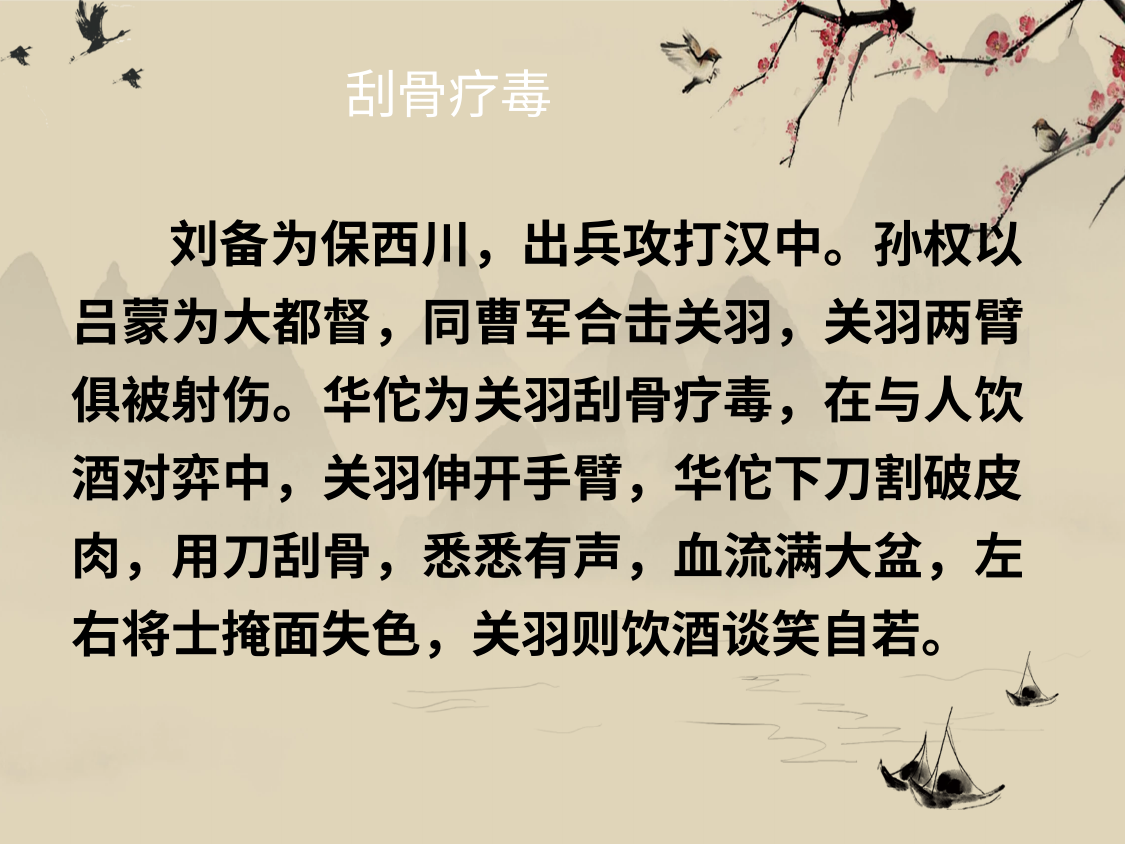

# 刮骨疗毒
刘备为保西川，出兵攻打汉中。孙权以 吕蒙为大都督，同曹军合击关羽，关羽两臂 俱被射伤。华佗为关羽刮骨疗毒，在与人饮 酒对弈中，关羽伸开手臂，华佗下刀割破皮 肉，用刀刮骨，悉悉有声，血流满大盆，左 右将士掩面失色，关羽则饮酒谈笑自若。